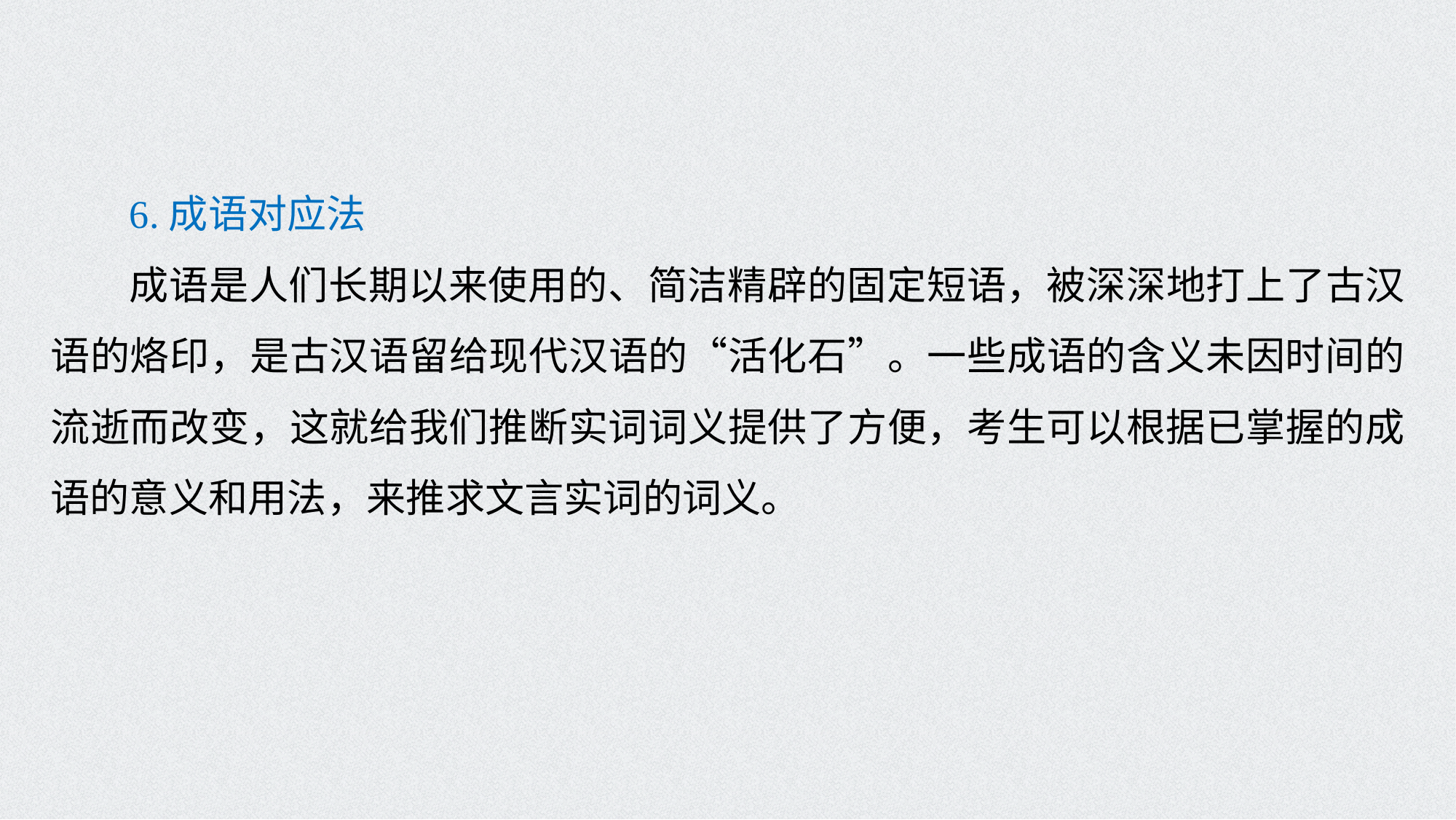

6.成语对应法
成语是人们长期以来使用的、简洁精辟的固定短语，被深深地打上了古汉语的烙印，是古汉语留给现代汉语的“活化石”。一些成语的含义未因时间的流逝而改变，这就给我们推断实词词义提供了方便，考生可以根据已掌握的成语的意义和用法，来推求文言实词的词义。